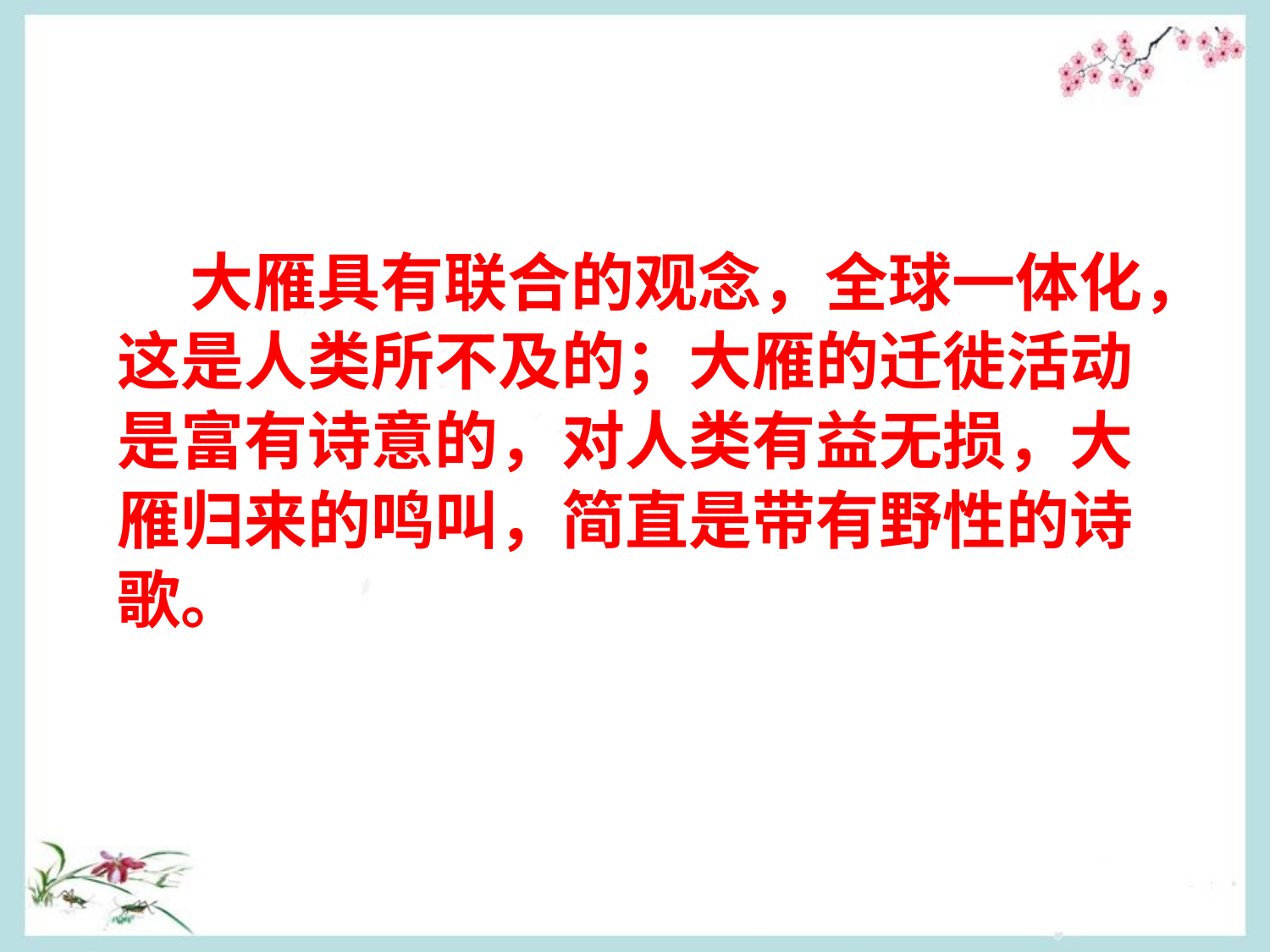

大雁具有联合的观念，全球一体化，这是人类所不及的；大雁的迁徙活动是富有诗意的，对人类有益无损，大雁归来的鸣叫，简直是带有野性的诗歌。